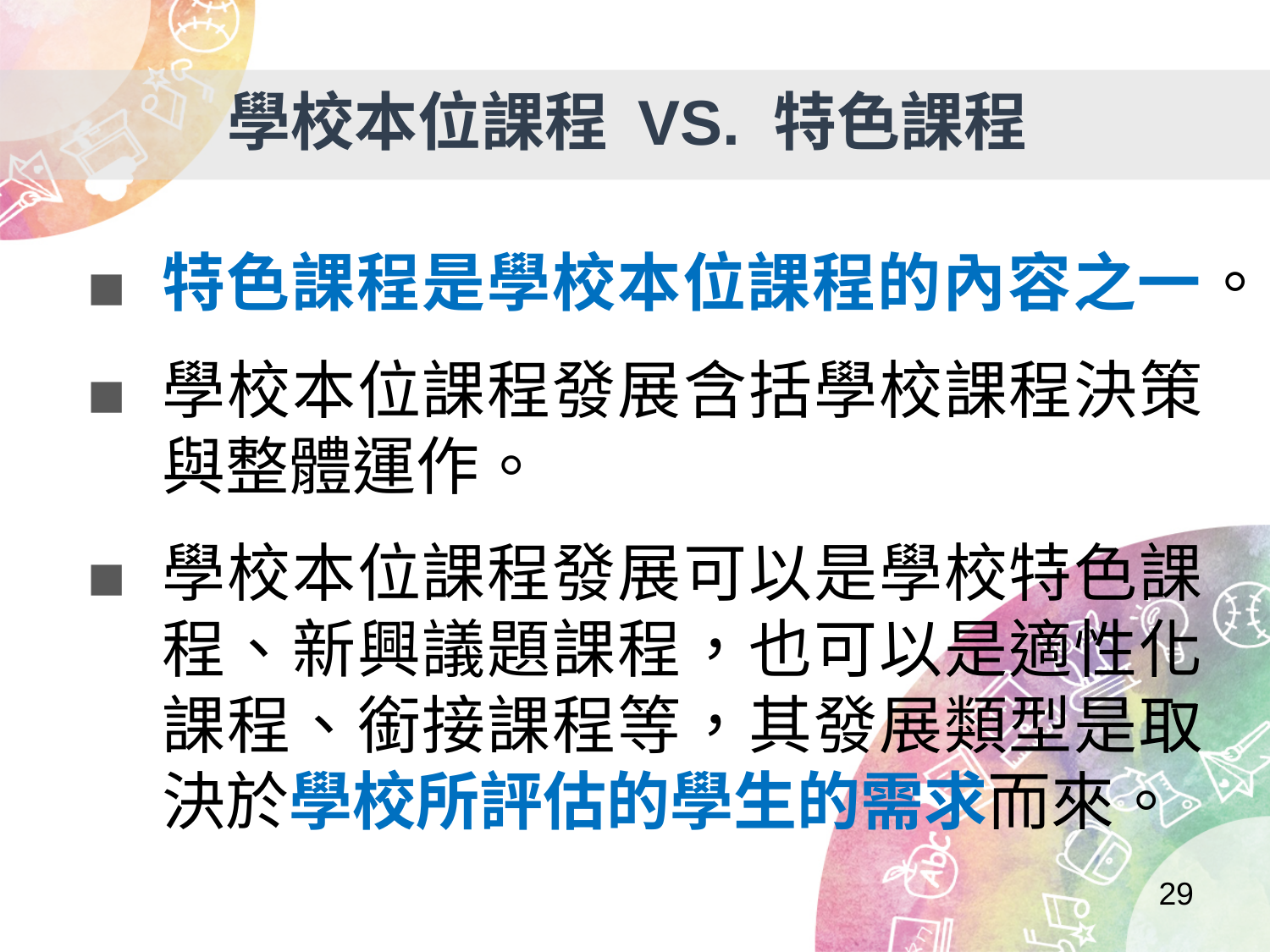

學校本位課程 VS. 特色課程
特色課程是學校本位課程的內容之一。
學校本位課程發展含括學校課程決策與整體運作。
學校本位課程發展可以是學校特色課程、新興議題課程，也可以是適性化課程、銜接課程等，其發展類型是取決於學校所評估的學生的需求而來。
29